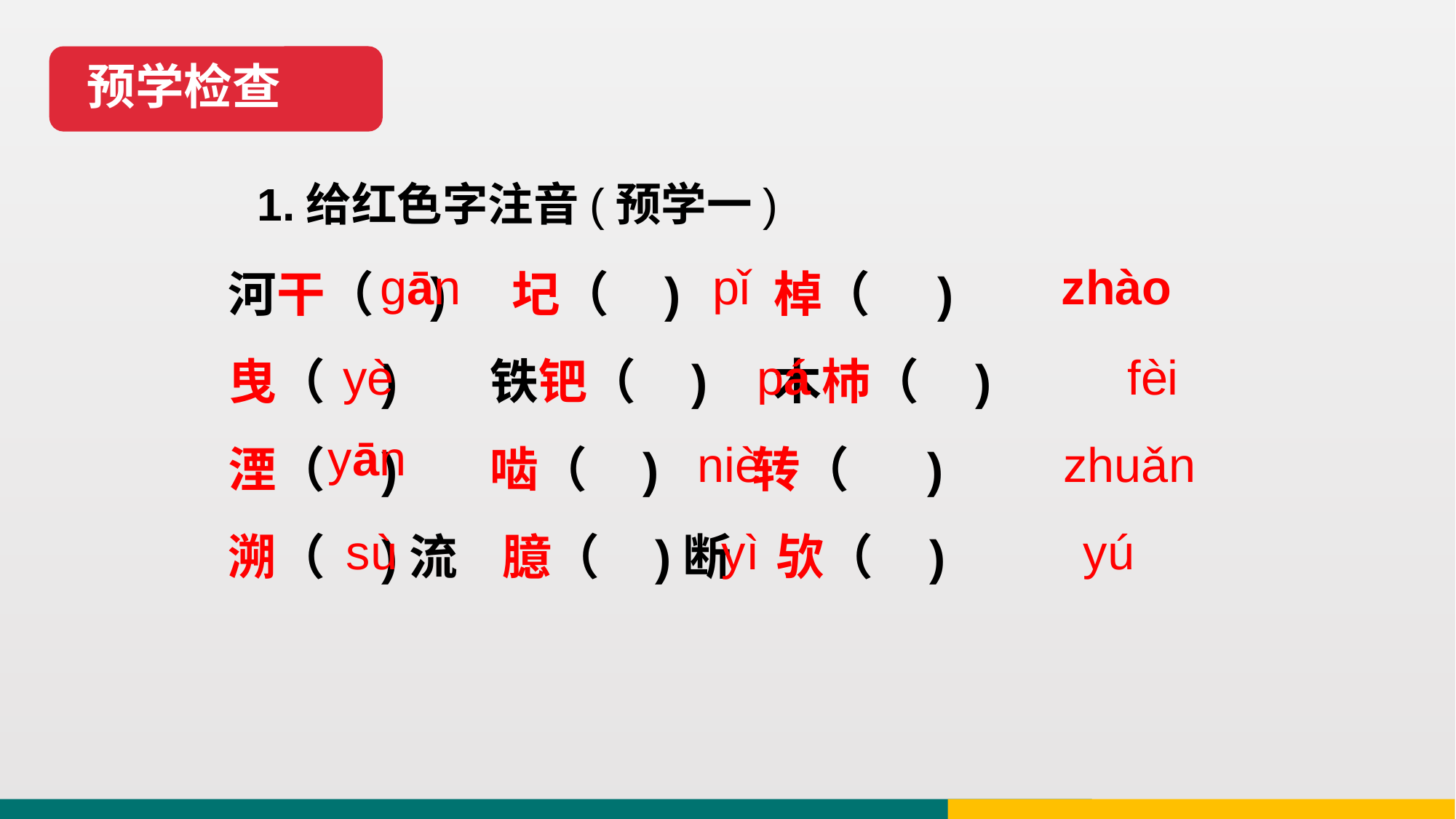

预学检查
1.给红色字注音(预学一)
河干（    )    圮（    )      棹（     )
曳（    )      铁钯（    )    木杮（    )
湮（    )      啮（    )      转（      )
溯（    )流    臆（    )断    欤（    )
gān
pǐ
zhào
pá
yè
fèi
yān
niè
zhuǎn
yì
sù
yú